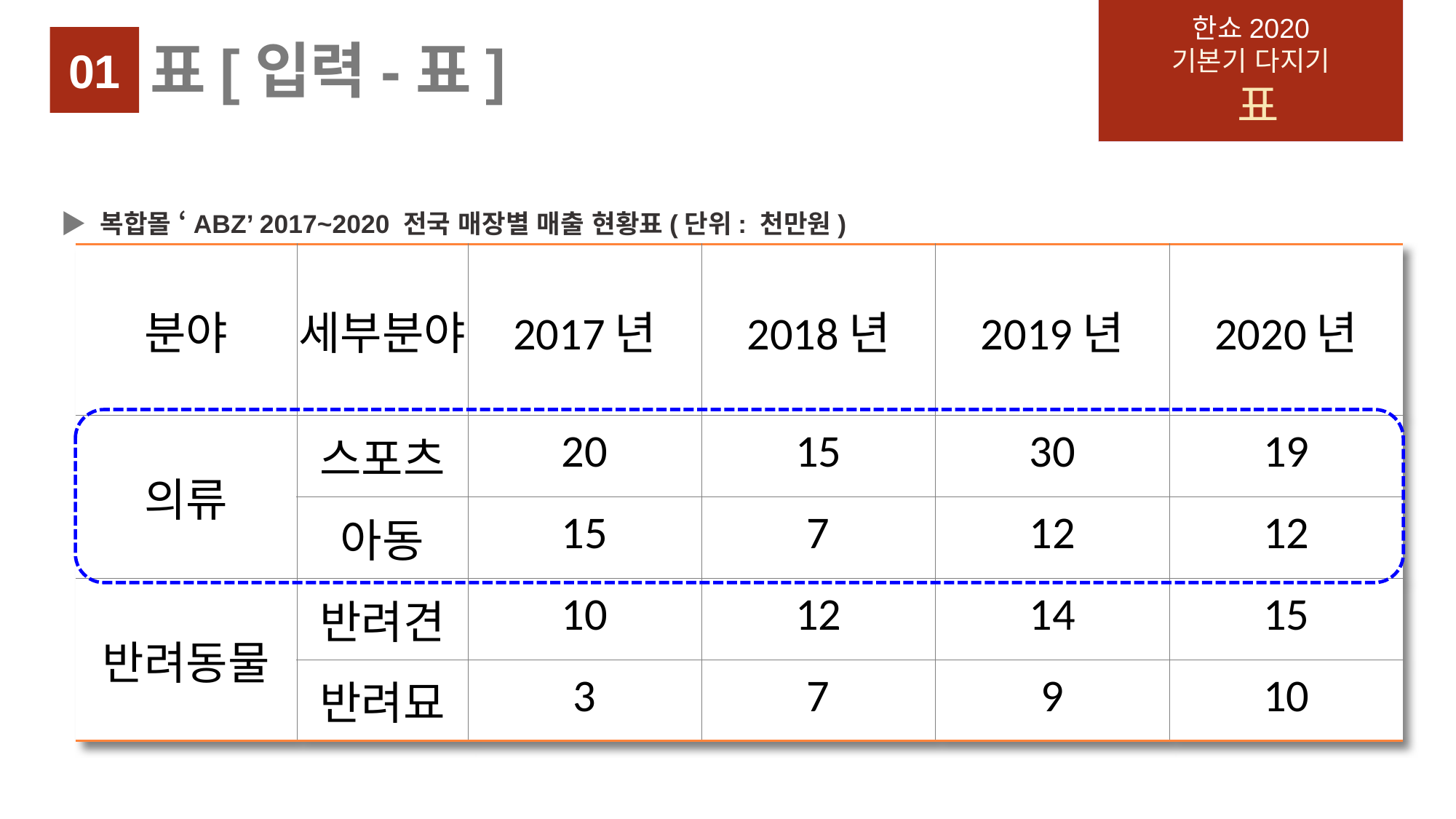

한쇼2020
기본기 다지기
 표
01
표[입력-표]
▶ 복합몰 ‘ABZ’ 2017~2020 전국 매장별 매출 현황표(단위: 천만원)
| 분야 | 세부분야 | 2017년 | 2018년 | 2019년 | 2020년 |
| --- | --- | --- | --- | --- | --- |
| 의류 | 스포츠 | 20 | 15 | 30 | 19 |
|  | 아동 | 15 | 7 | 12 | 12 |
| 반려동물 | 반려견 | 10 | 12 | 14 | 15 |
|  | 반려묘 | 3 | 7 | 9 | 10 |